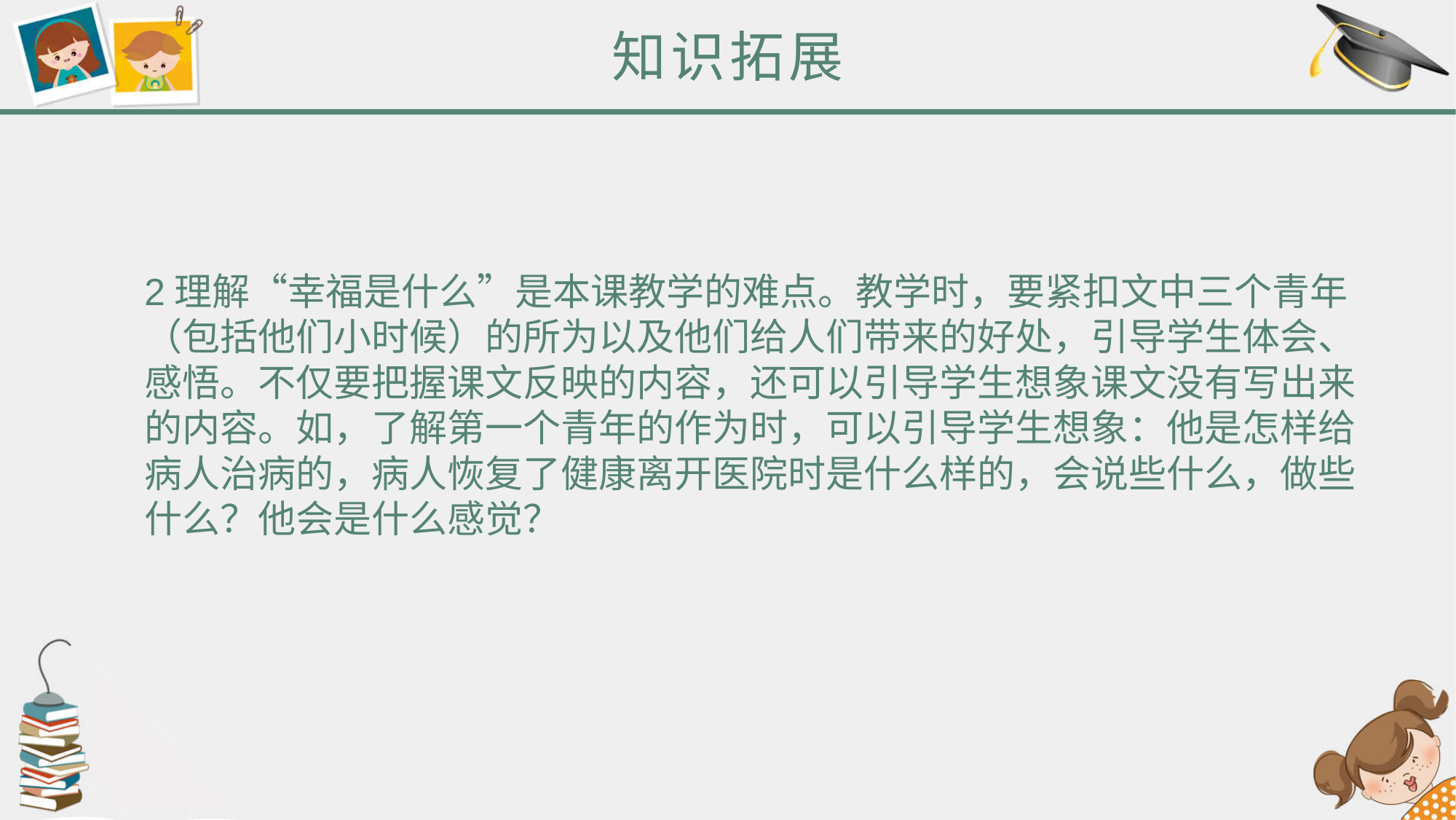

知识拓展

2理解“幸福是什么”是本课教学的难点。教学时，要紧扣文中三个青年（包括他们小时候）的所为以及他们给人们带来的好处，引导学生体会、感悟。不仅要把握课文反映的内容，还可以引导学生想象课文没有写出来的内容。如，了解第一个青年的作为时，可以引导学生想象：他是怎样给病人治病的，病人恢复了健康离开医院时是什么样的，会说些什么，做些什么？他会是什么感觉？